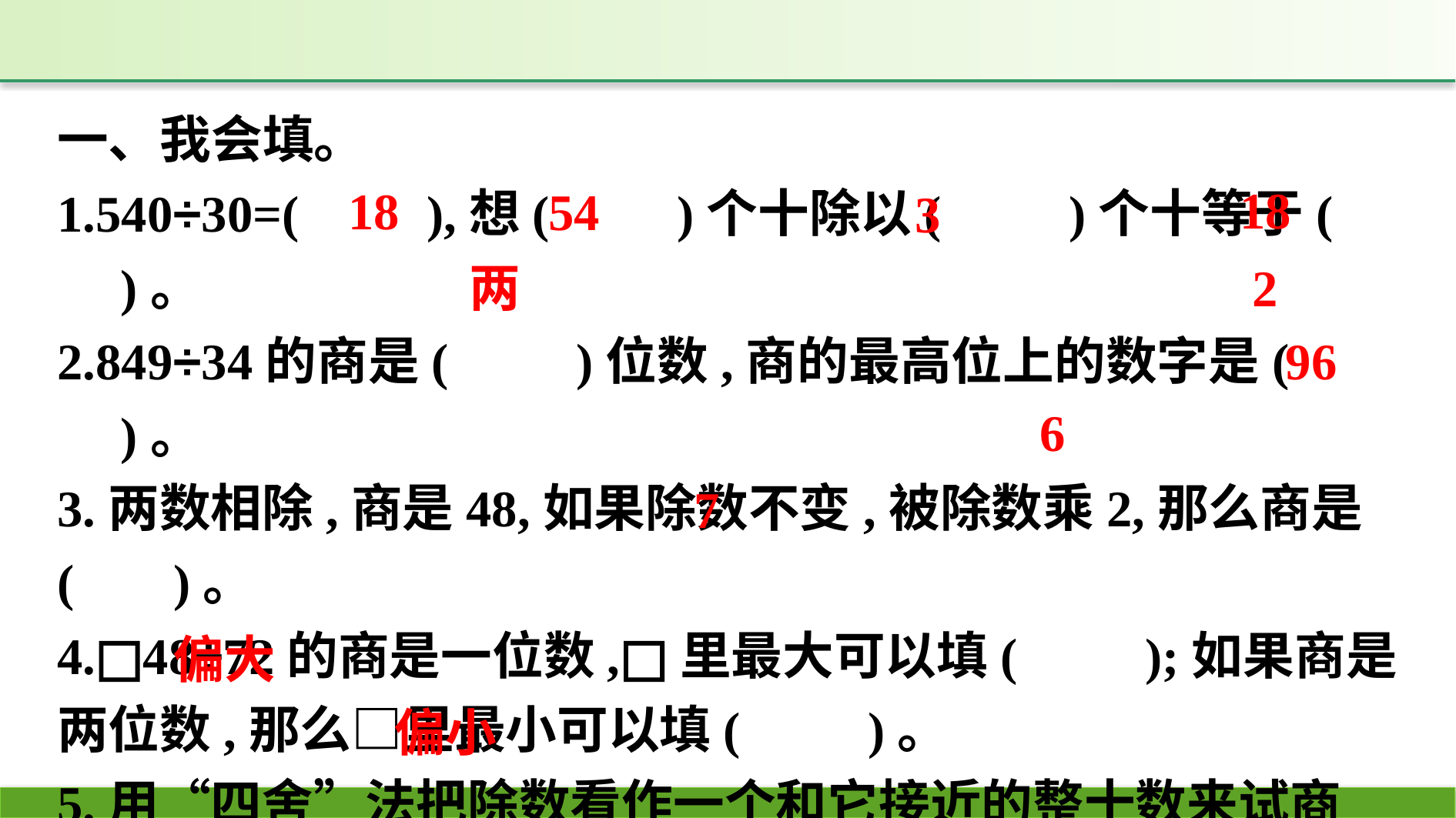

一、我会填。
1.540÷30=(　　),想(　　)个十除以(　　)个十等于(　　)。
2.849÷34的商是(　　)位数,商的最高位上的数字是(　　)。
3.两数相除,商是48,如果除数不变,被除数乘2,那么商是(　  )。
4.□48÷72的商是一位数,□里最大可以填(　　);如果商是两位数,那么□里最小可以填(　　)。
5.用“四舍”法把除数看作一个和它接近的整十数来试商时,商容易(　　);用“五入”法把除数看作一个和它接近的整十数来试商时,商容易(　　)。
18
18
54
3
两
2
96
6
7
偏大
偏小